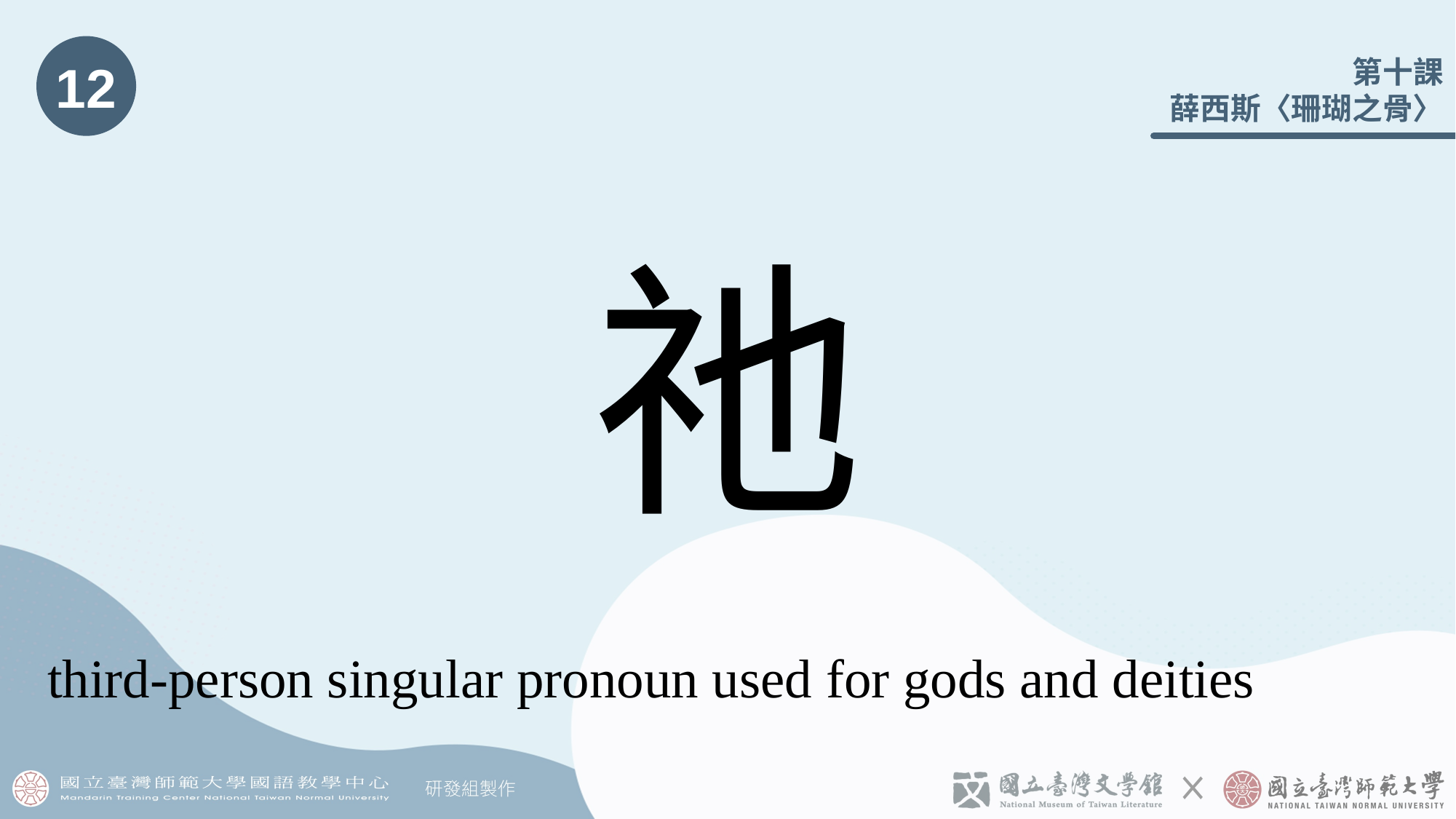

12
# 祂
third-person singular pronoun used for gods and deities